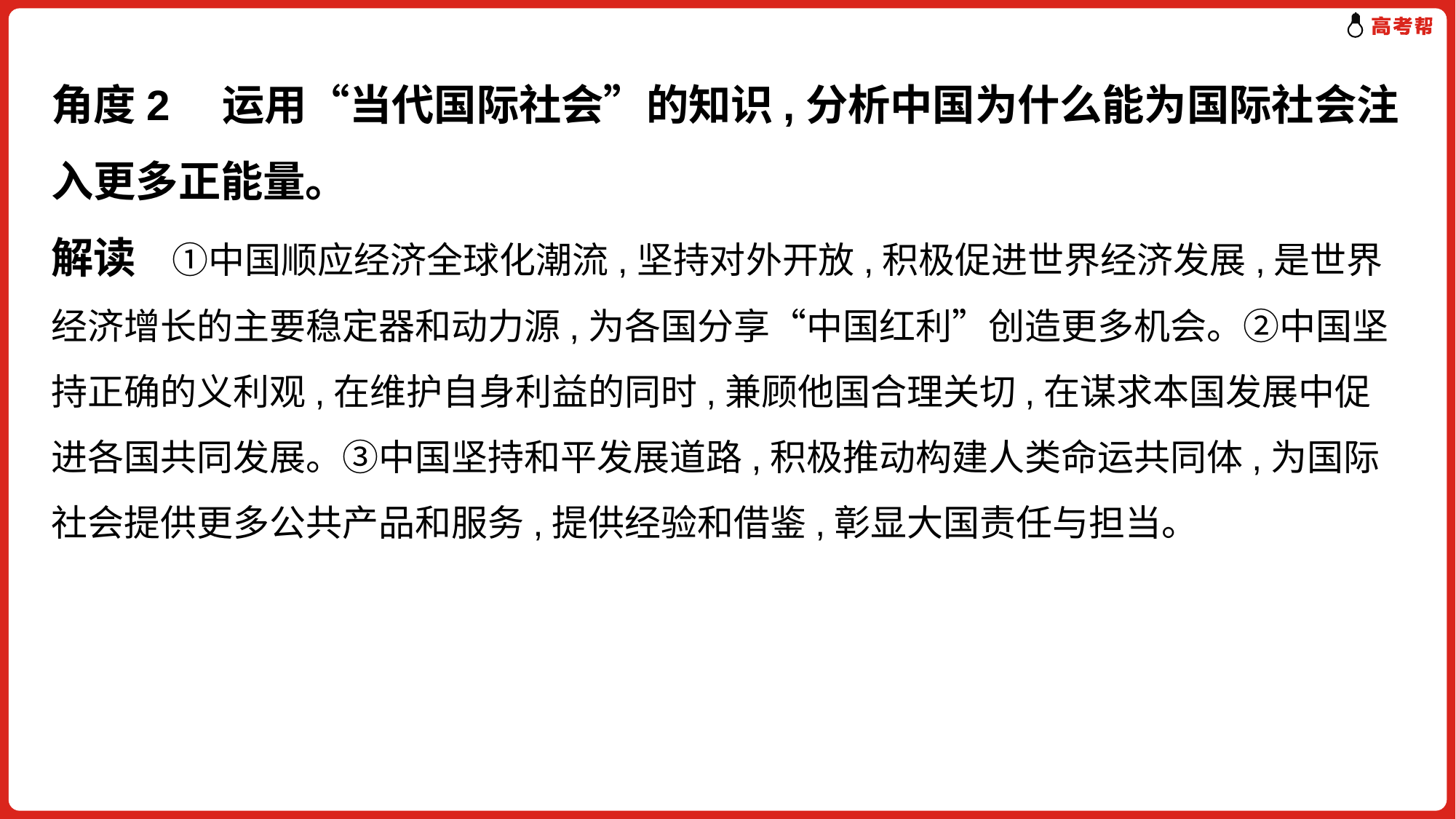

# 角度2　运用“当代国际社会”的知识,分析中国为什么能为国际社会注入更多正能量。 解读　①中国顺应经济全球化潮流,坚持对外开放,积极促进世界经济发展,是世界经济增长的主要稳定器和动力源,为各国分享“中国红利”创造更多机会。②中国坚持正确的义利观,在维护自身利益的同时,兼顾他国合理关切,在谋求本国发展中促进各国共同发展。③中国坚持和平发展道路,积极推动构建人类命运共同体,为国际社会提供更多公共产品和服务,提供经验和借鉴,彰显大国责任与担当。